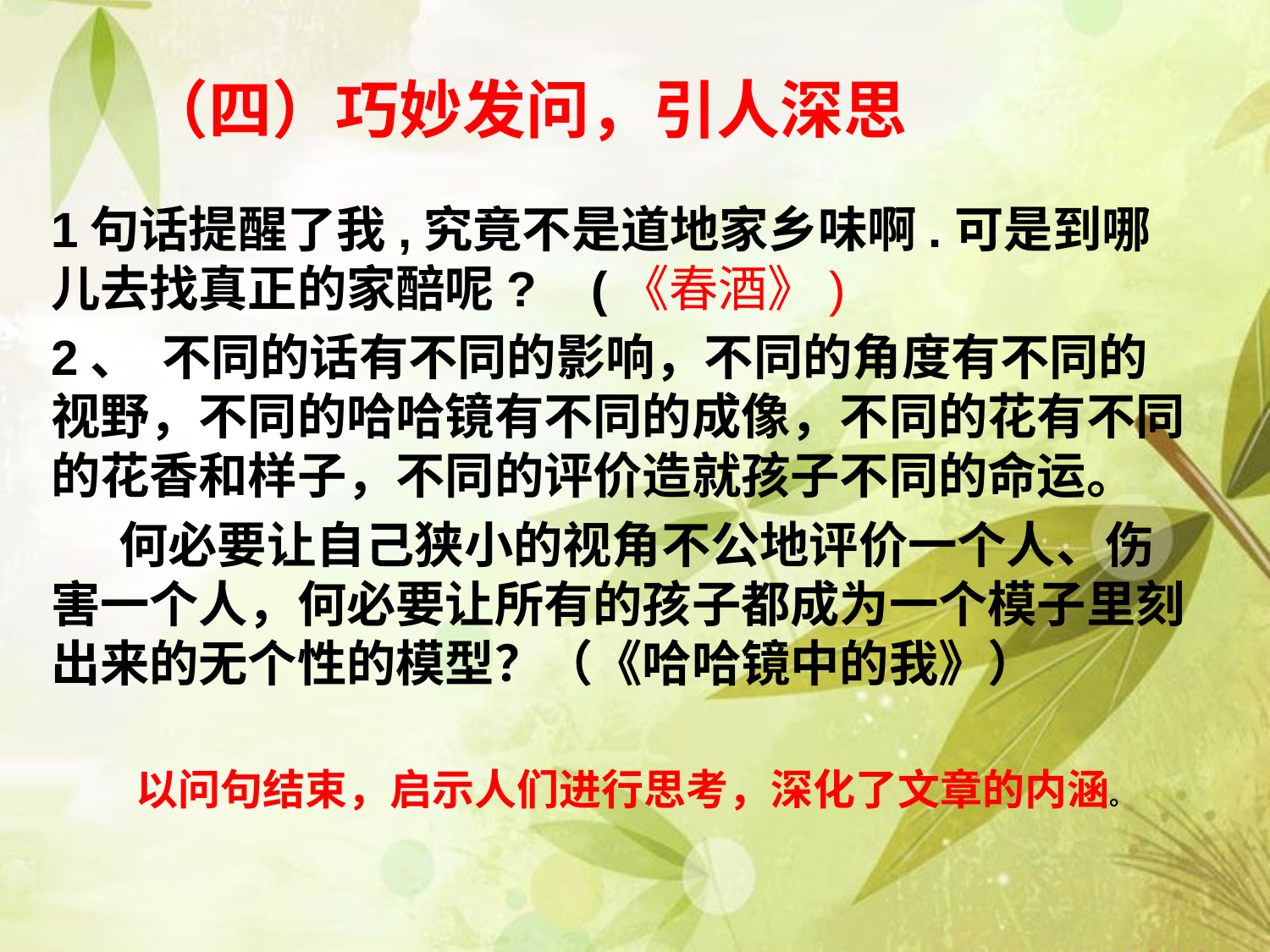

# （四）巧妙发问，引人深思
1句话提醒了我,究竟不是道地家乡味啊.可是到哪儿去找真正的家醅呢?    (《春酒》)
2、  不同的话有不同的影响，不同的角度有不同的视野，不同的哈哈镜有不同的成像，不同的花有不同的花香和样子，不同的评价造就孩子不同的命运。
     何必要让自己狭小的视角不公地评价一个人、伤害一个人，何必要让所有的孩子都成为一个模子里刻出来的无个性的模型？（《哈哈镜中的我》）

以问句结束，启示人们进行思考，深化了文章的内涵。